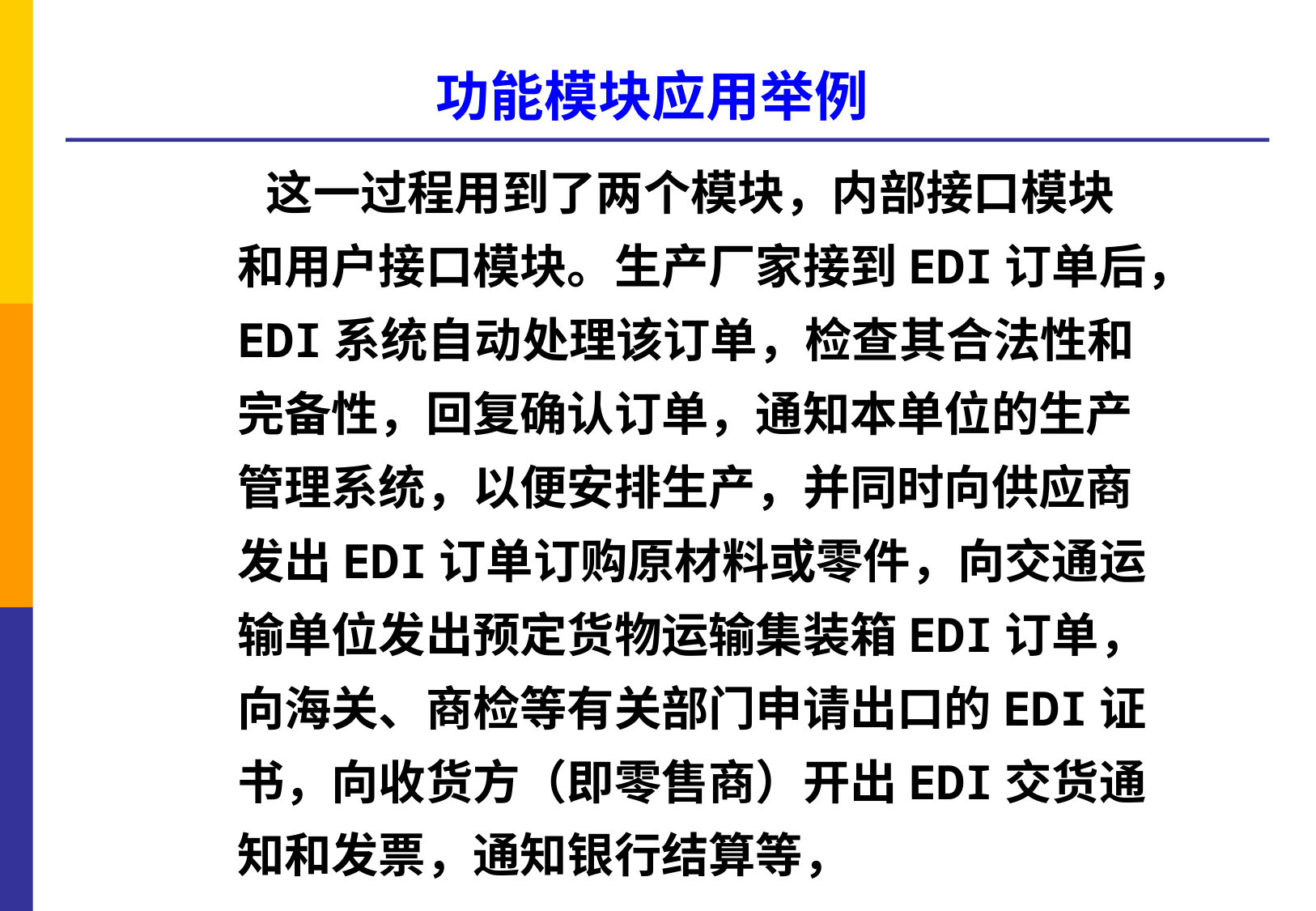

功能模块应用举例
      这一过程用到了两个模块，内部接口模块和用户接口模块。生产厂家接到EDI订单后，EDI系统自动处理该订单，检查其合法性和完备性，回复确认订单，通知本单位的生产管理系统，以便安排生产，并同时向供应商发出EDI订单订购原材料或零件，向交通运输单位发出预定货物运输集装箱EDI订单，向海关、商检等有关部门申请出口的EDI证书，向收货方（即零售商）开出EDI交货通知和发票，通知银行结算等，